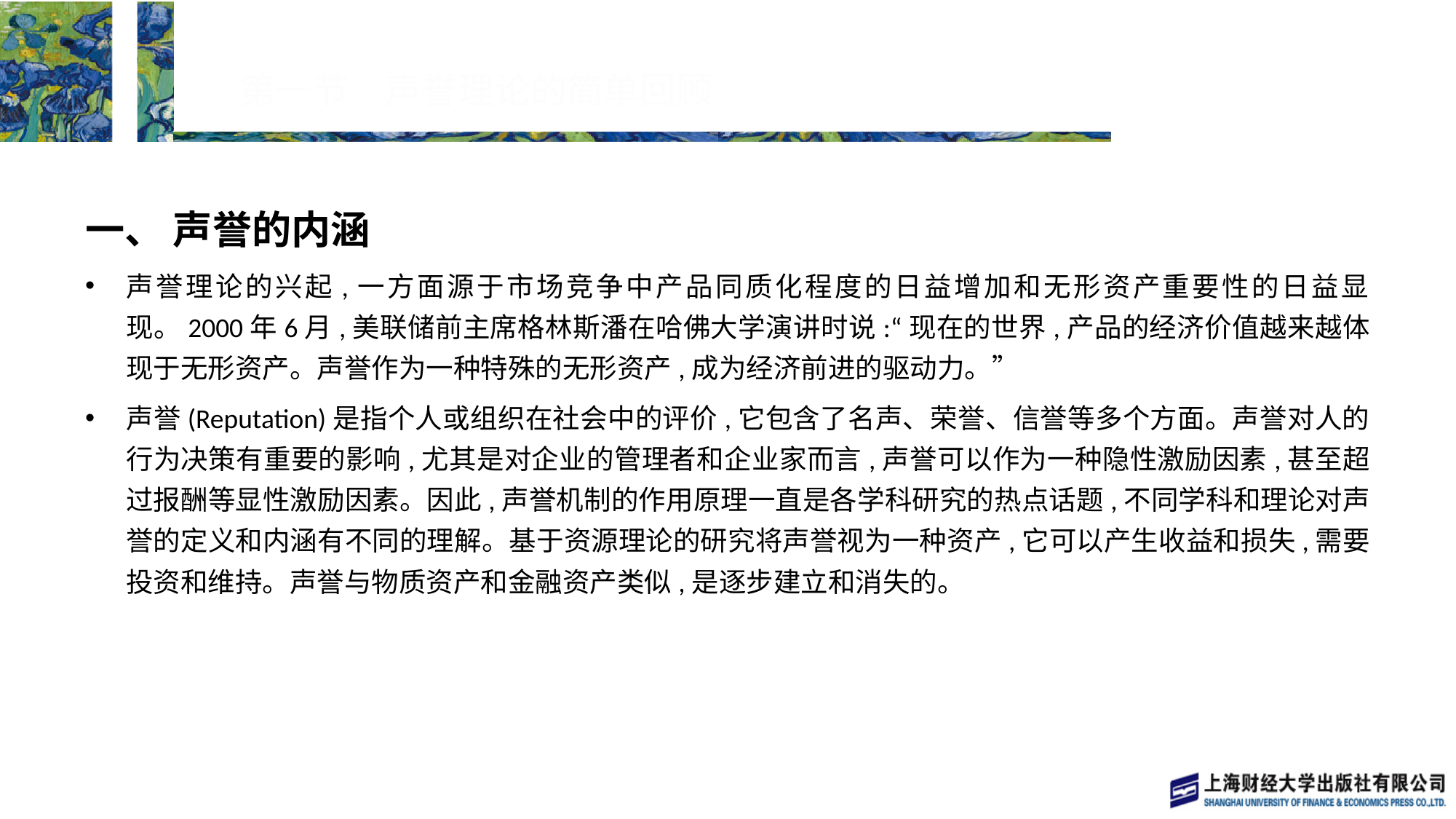

# 第一节　声誉理论的简单回顾
一、 声誉的内涵
声誉理论的兴起,一方面源于市场竞争中产品同质化程度的日益增加和无形资产重要性的日益显现。2000年6月,美联储前主席格林斯潘在哈佛大学演讲时说:“现在的世界,产品的经济价值越来越体现于无形资产。声誉作为一种特殊的无形资产,成为经济前进的驱动力。”
声誉(Reputation)是指个人或组织在社会中的评价,它包含了名声、荣誉、信誉等多个方面。声誉对人的行为决策有重要的影响,尤其是对企业的管理者和企业家而言,声誉可以作为一种隐性激励因素,甚至超过报酬等显性激励因素。因此,声誉机制的作用原理一直是各学科研究的热点话题,不同学科和理论对声誉的定义和内涵有不同的理解。基于资源理论的研究将声誉视为一种资产,它可以产生收益和损失,需要投资和维持。声誉与物质资产和金融资产类似,是逐步建立和消失的。